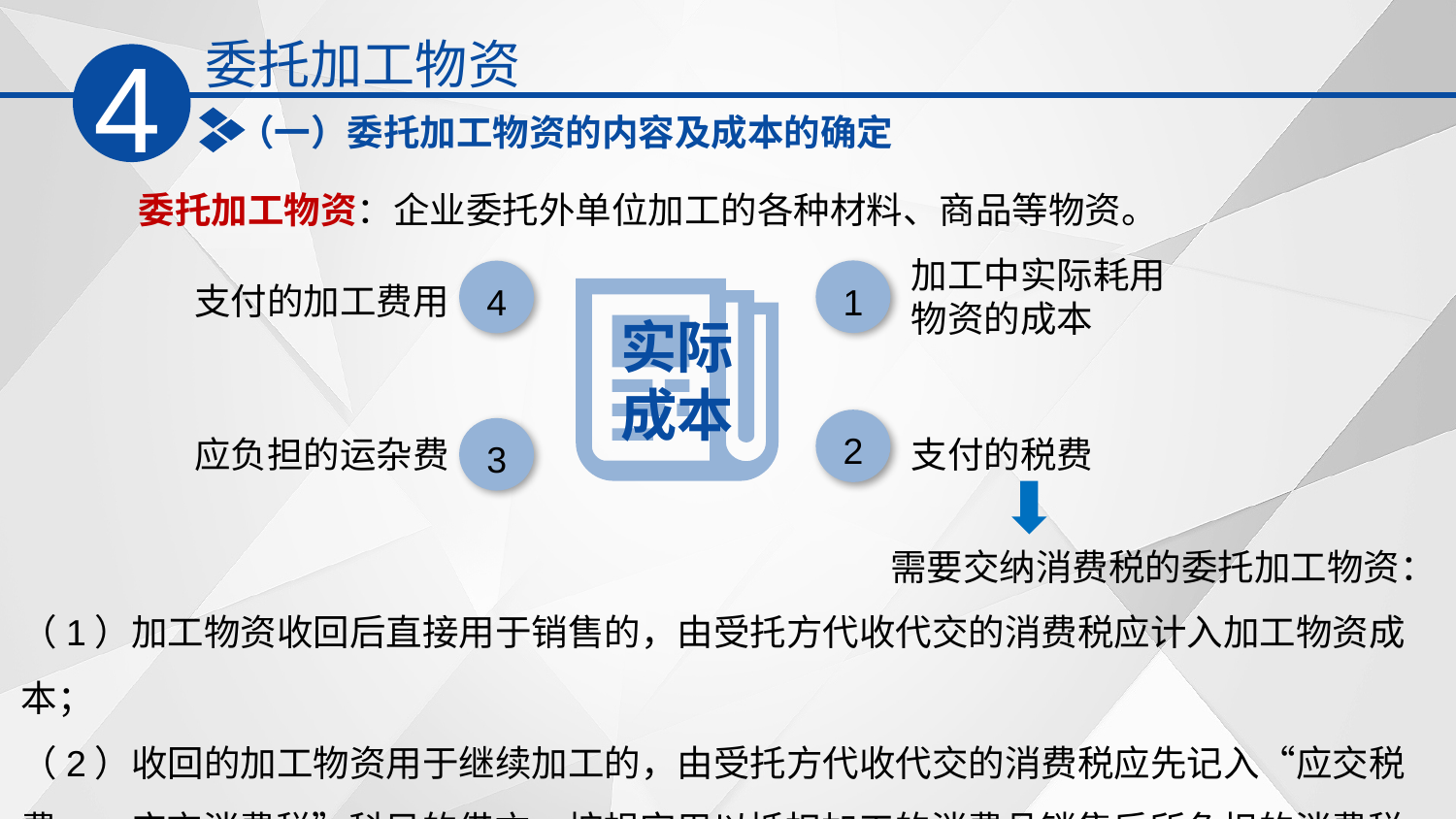

委托加工物资
4

（一）委托加工物资的内容及成本的确定

委托加工物资：企业委托外单位加工的各种材料、商品等物资。
加工中实际耗用物资的成本
1
4
支付的加工费用
实际
成本
2
3
   应负担的运杂费
支付的税费

需要交纳消费税的委托加工物资：
（1）加工物资收回后直接用于销售的，由受托方代收代交的消费税应计入加工物资成本；
（2）收回的加工物资用于继续加工的，由受托方代收代交的消费税应先记入‌‌“应交税费——应交消费税‌”科目的借方，按规定用以抵扣加工的消费品销售后所负担的消费税。